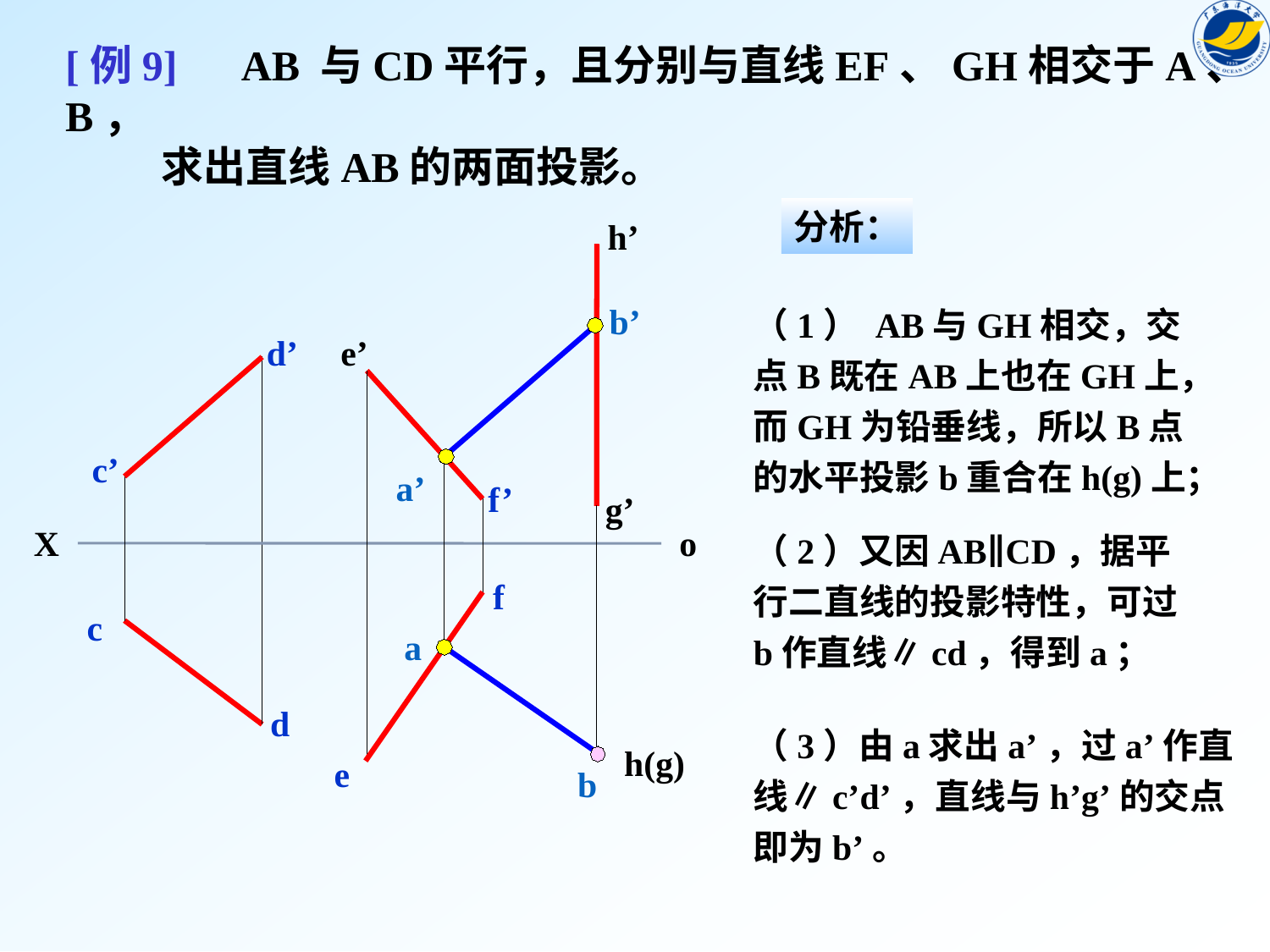

[例9]      AB 与CD平行，且分别与直线EF、GH相交于A、B，
         求出直线AB的两面投影。
分析：
h’

d’
e’

c’
f’

g’

X
o

f

c

d
h(g)
e

（1） AB与GH相交，交点B既在AB上也在GH上，而GH为铅垂线，所以B点的水平投影b重合在h(g)上；

b’

a’
（2）又因AB∥CD，据平行二直线的投影特性，可过b作直线∥cd，得到a；
a

（3）由a求出a’，过a’作直线∥c’d’，直线与h’g’的交点即为b’。
b